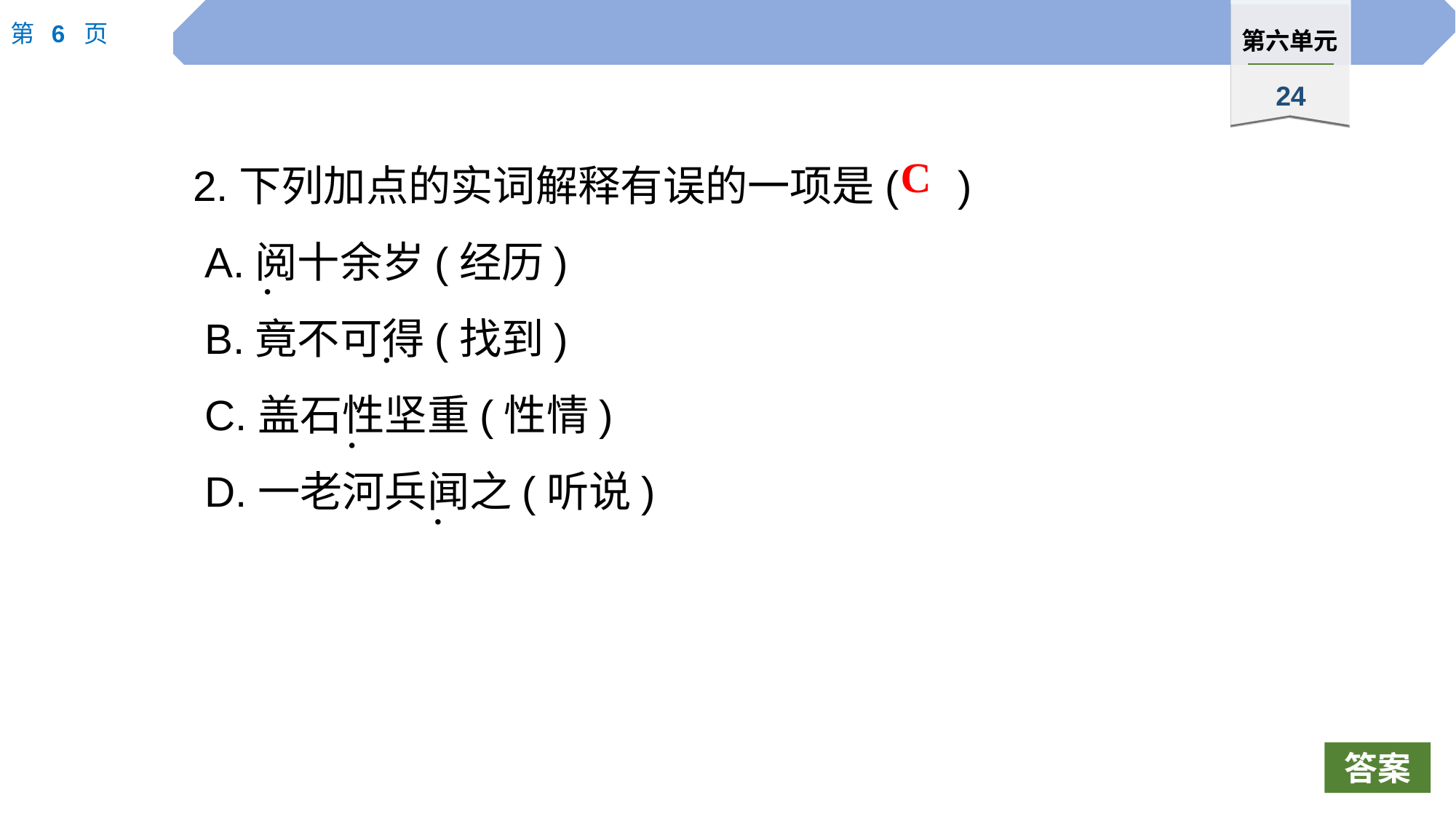

2.下列加点的实词解释有误的一项是(     )
 A.阅十余岁(经历)
 B.竟不可得(找到)
 C.盖石性坚重(性情)
 D.一老河兵闻之(听说)
C
·
·
·
·
答案